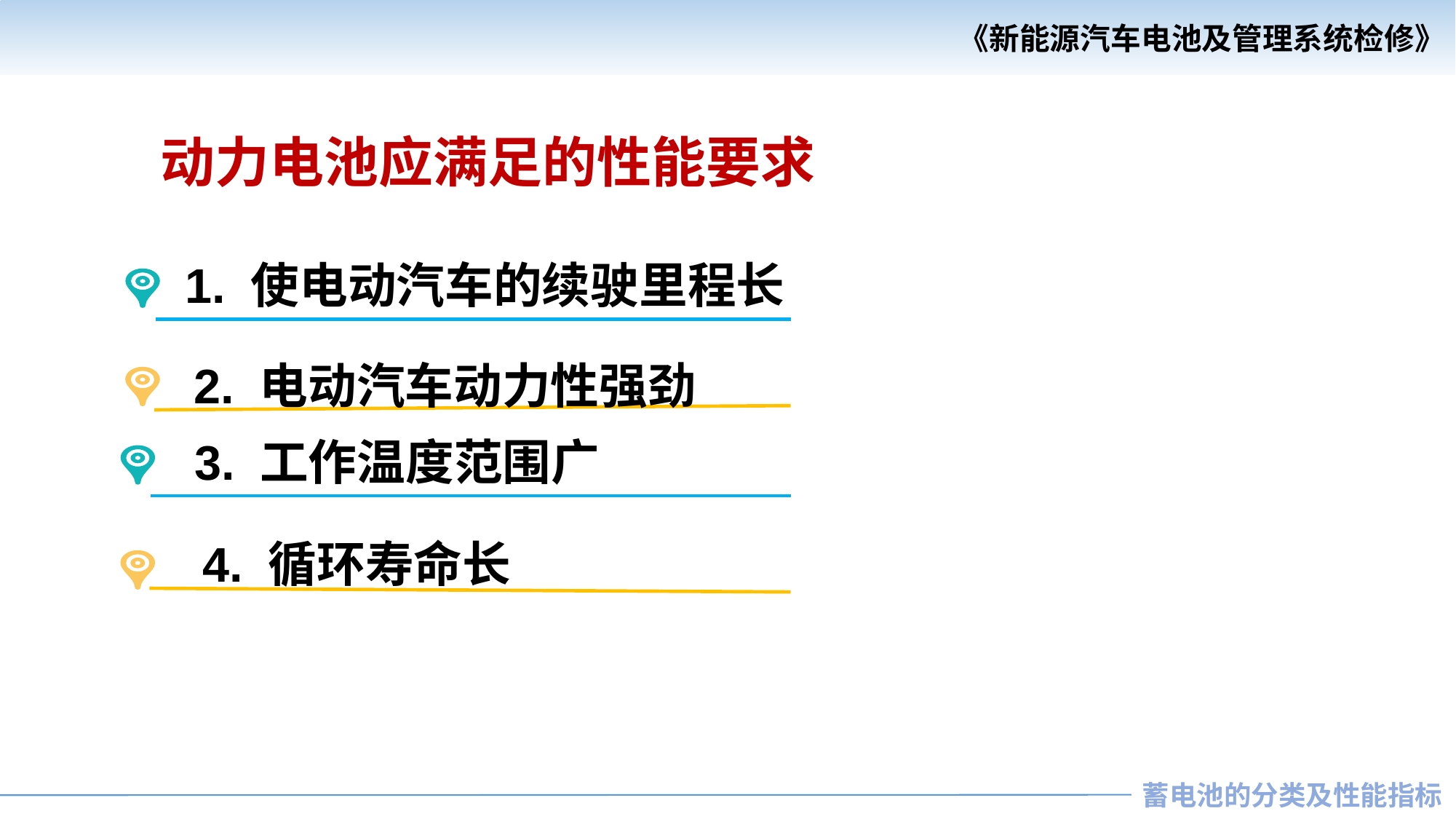

动力电池应满足的性能要求
1. 使电动汽车的续驶里程长

2. 电动汽车动力性强劲

 3. 工作温度范围广

 4. 循环寿命长